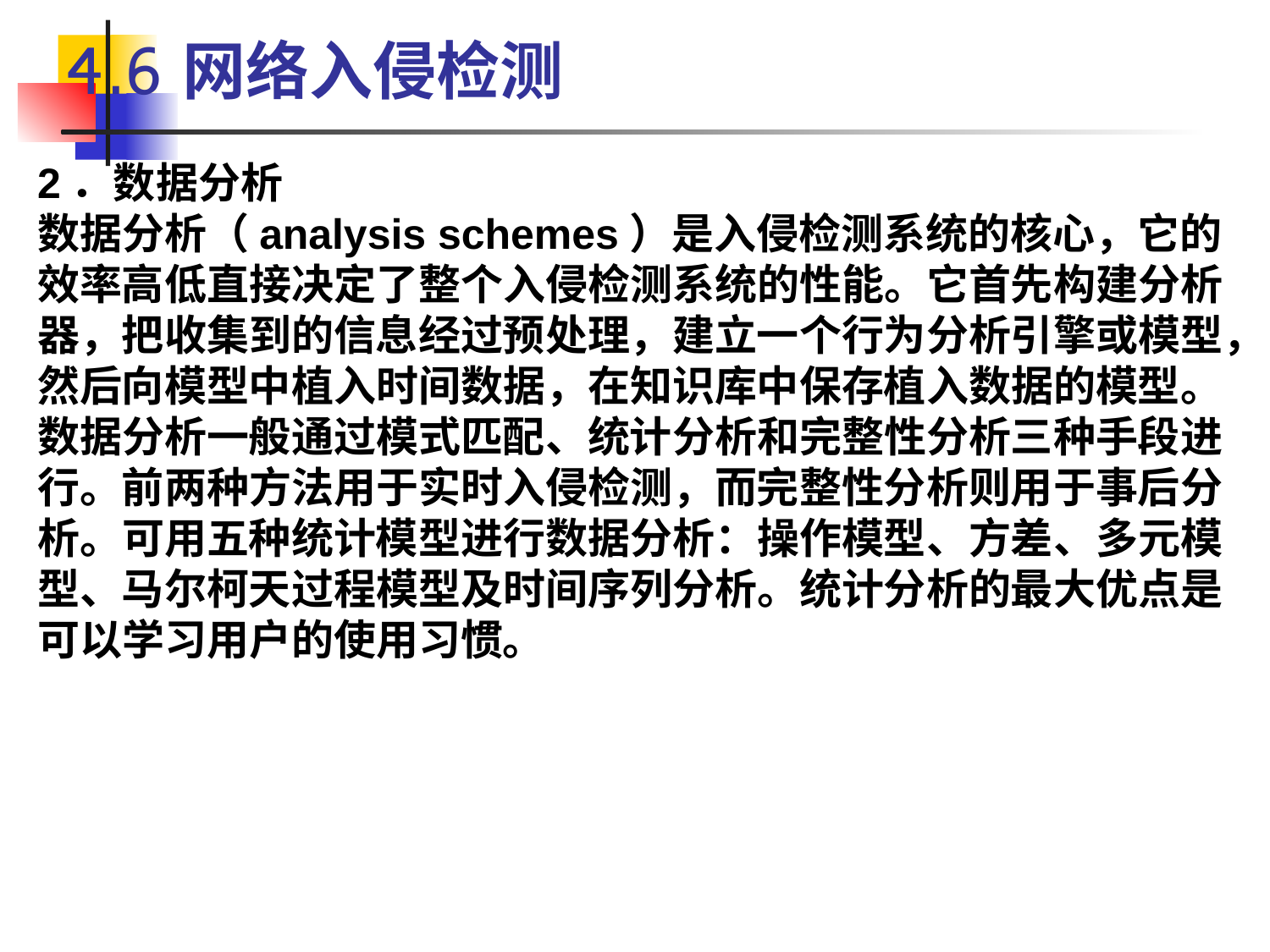

4.6网络入侵检测
2．数据分析
数据分析（analysis schemes）是入侵检测系统的核心，它的效率高低直接决定了整个入侵检测系统的性能。它首先构建分析器，把收集到的信息经过预处理，建立一个行为分析引擎或模型，然后向模型中植入时间数据，在知识库中保存植入数据的模型。数据分析一般通过模式匹配、统计分析和完整性分析三种手段进行。前两种方法用于实时入侵检测，而完整性分析则用于事后分析。可用五种统计模型进行数据分析：操作模型、方差、多元模型、马尔柯天过程模型及时间序列分析。统计分析的最大优点是可以学习用户的使用习惯。